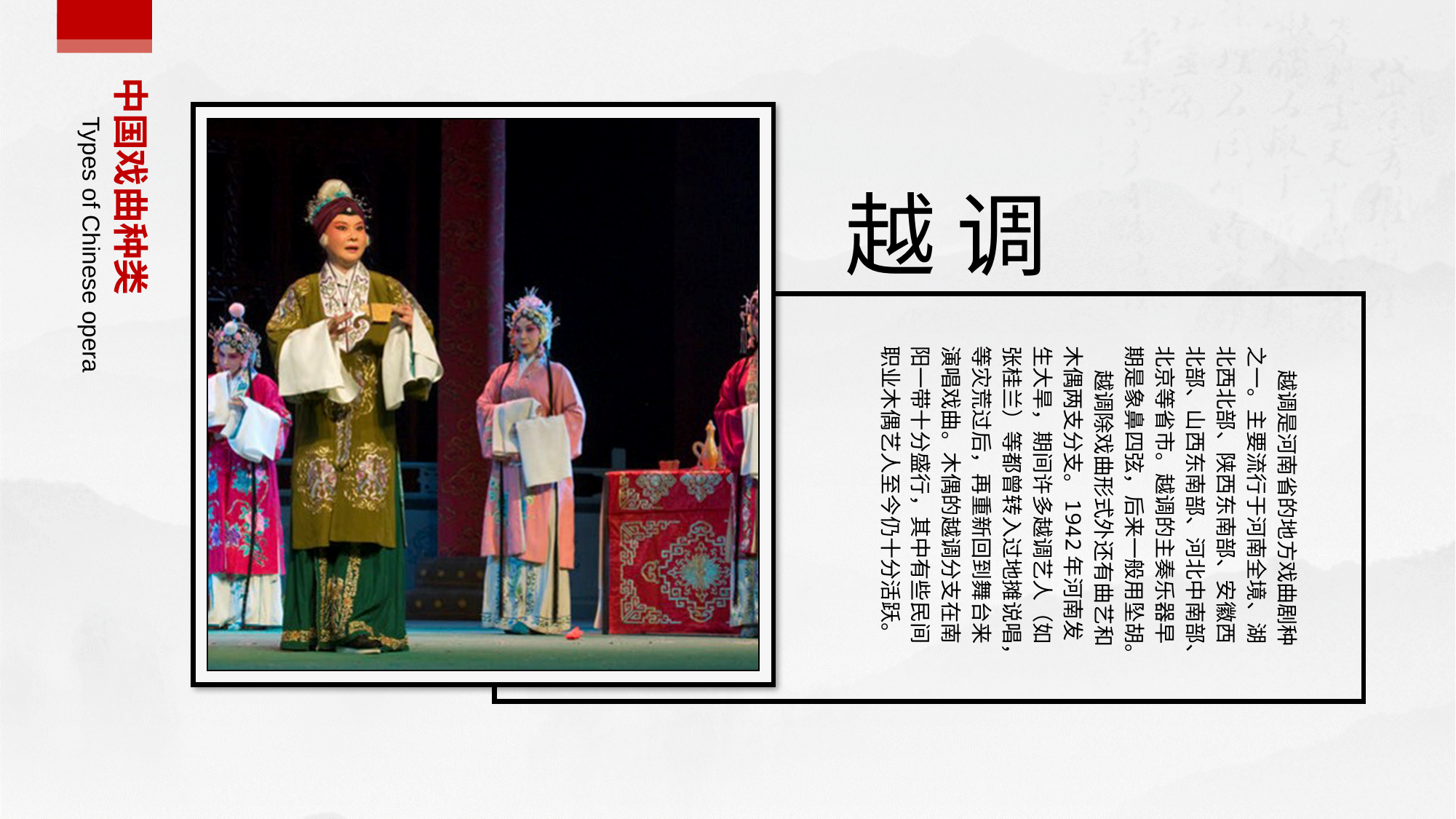

中国戏曲种类

Types of Chinese opera

越 调

    越调是河南省的地方戏曲剧种之一。主要流行于河南全境、湖北西北部、陕西东南部、安徽西北部、山西东南部、河北中南部、北京等省市。越调的主奏乐器早期是象鼻四弦，后来一般用坠胡。
    越调除戏曲形式外还有曲艺和木偶两支分支。1942年河南发生大旱，期间许多越调艺人（如张桂兰）等都曾转入过地摊说唱，等灾荒过后，再重新回到舞台来演唱戏曲。木偶的越调分支在南阳一带十分盛行，其中有些民间职业木偶艺人至今仍十分活跃。